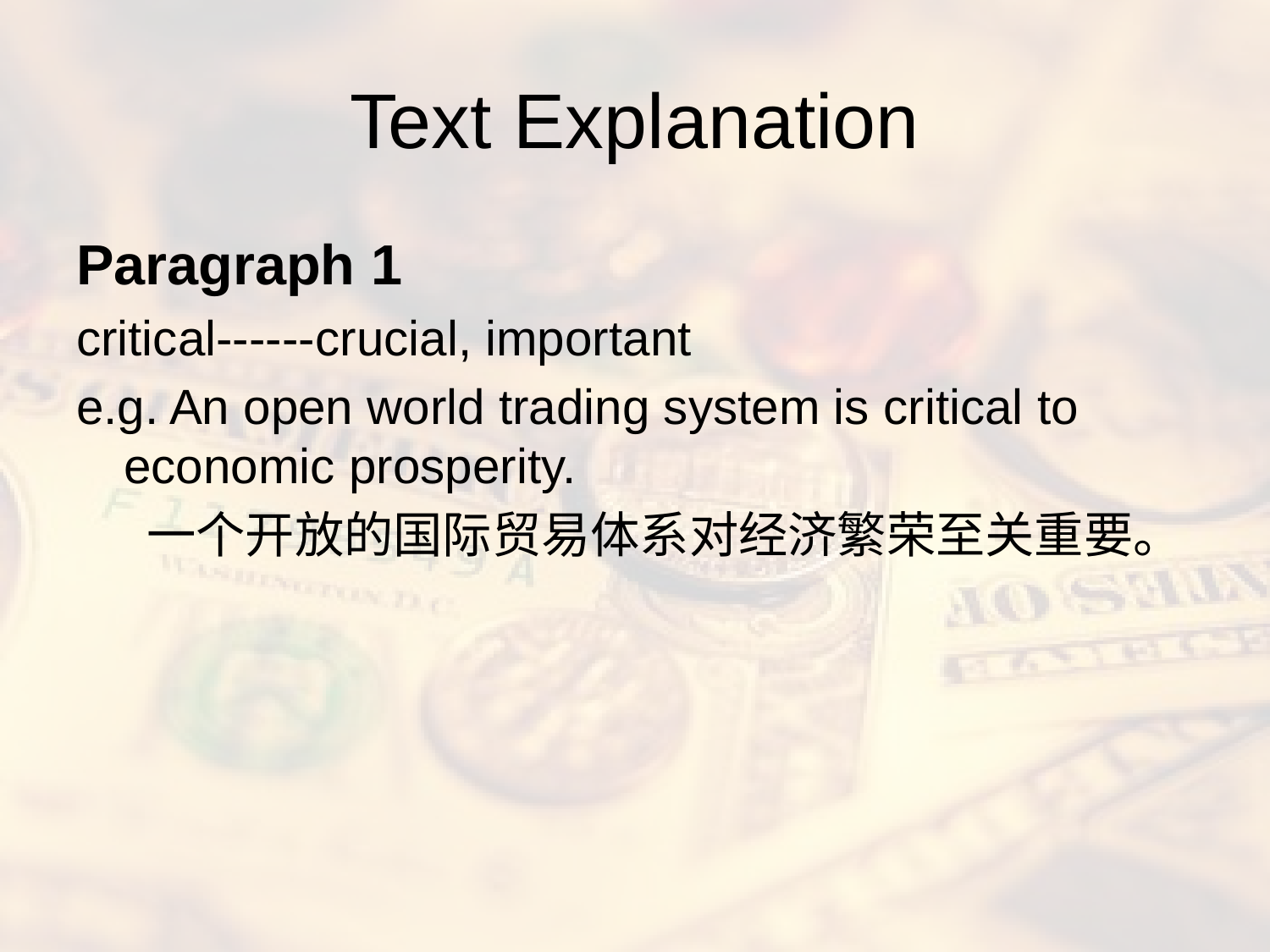

# Text Explanation
Paragraph 1
critical------crucial, important
e.g. An open world trading system is critical to economic prosperity.
	 一个开放的国际贸易体系对经济繁荣至关重要。